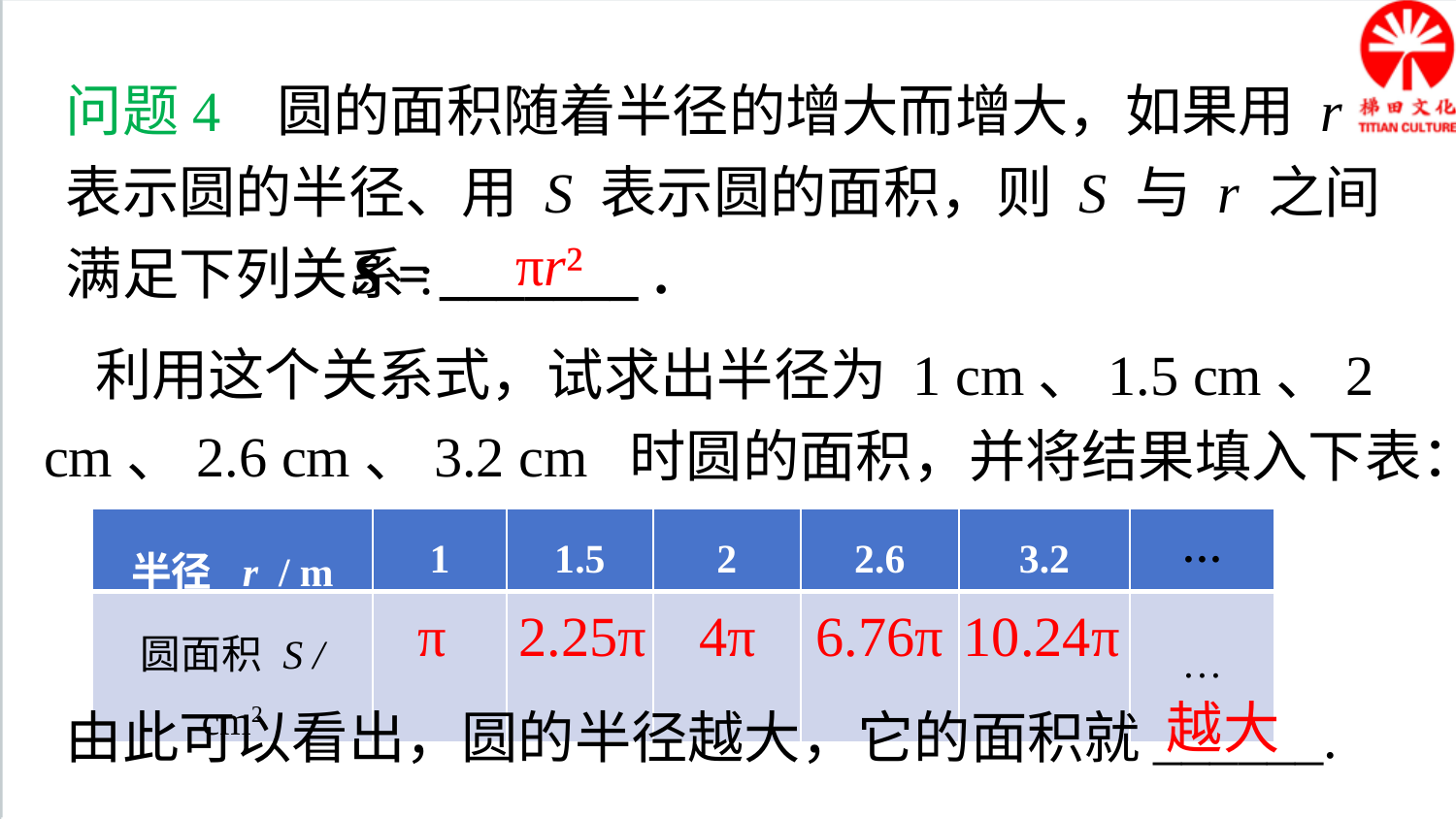

问题4   圆的面积随着半径的增大而增大，如果用 r 表示圆的半径、用 S 表示圆的面积，则 S 与 r 之间满足下列关系:
 πr²
S = _______ .
   利用这个关系式，试求出半径为 1 cm、1.5 cm、2 cm、2.6 cm、3.2 cm  时圆的面积，并将结果填入下表：
| 半径 r / m | 1 | 1.5 | 2 | 2.6 | 3.2 | ··· |
| --- | --- | --- | --- | --- | --- | --- |
| 圆面积 S / cm2 |  |  |  |  |  | ··· |
π
2.25π
4π
6.76π
10.24π
由此可以看出，圆的半径越大，它的面积就______.
越大